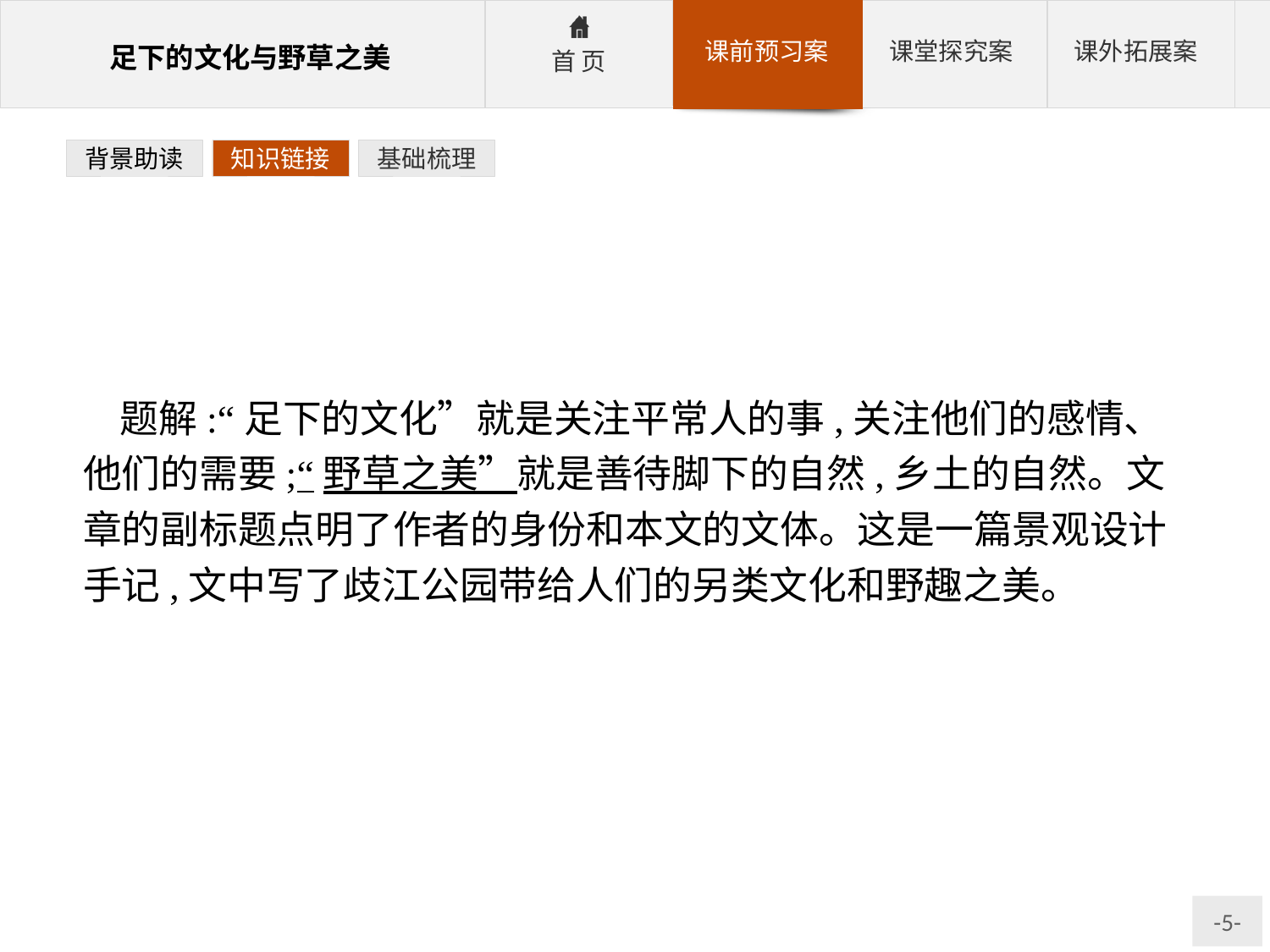

背景助读
知识链接
基础梳理
题解:“足下的文化”就是关注平常人的事,关注他们的感情、他们的需要;“野草之美”就是善待脚下的自然,乡土的自然。文章的副标题点明了作者的身份和本文的文体。这是一篇景观设计手记,文中写了歧江公园带给人们的另类文化和野趣之美。